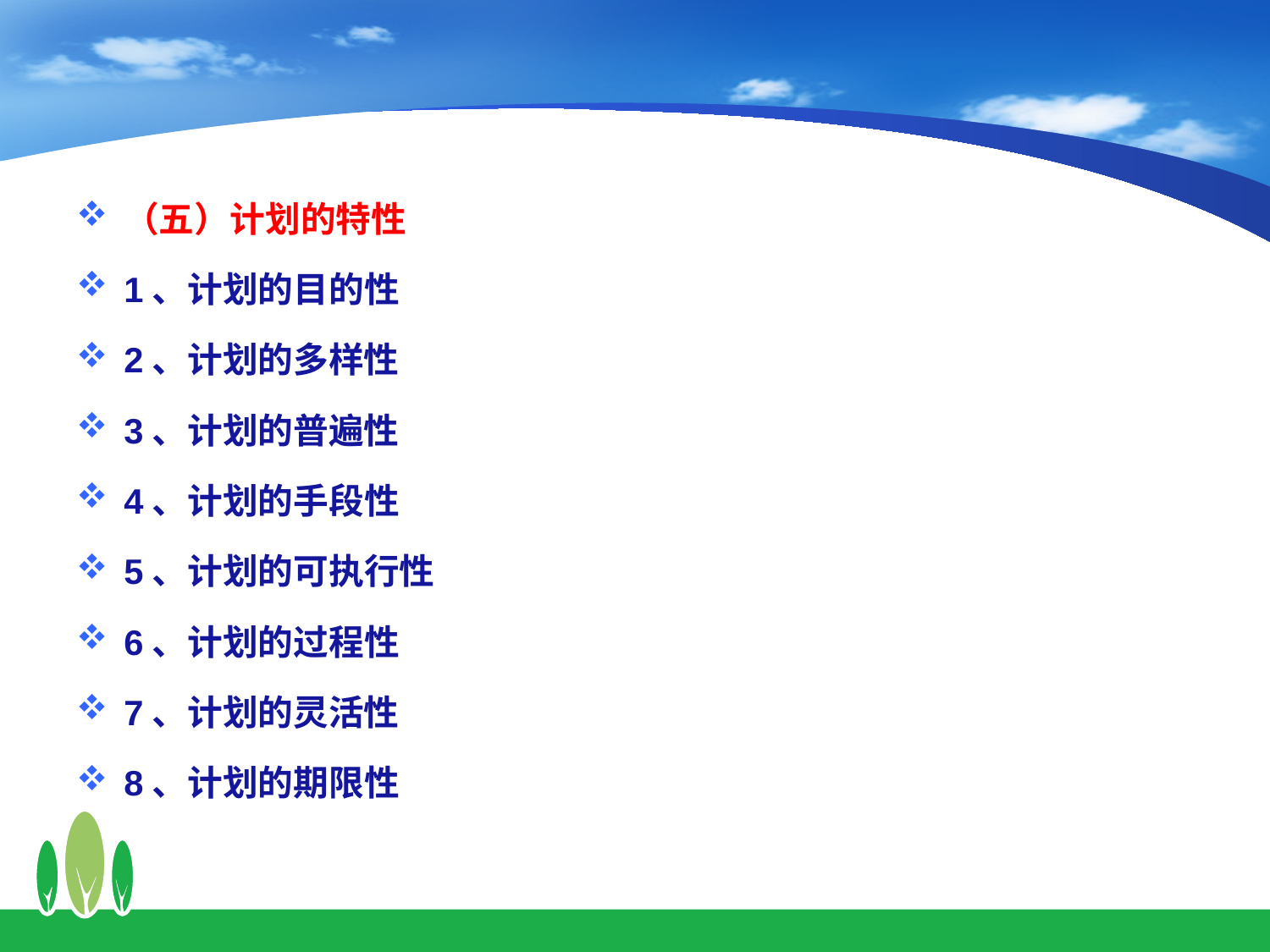

（五）计划的特性
1、计划的目的性
2、计划的多样性
3、计划的普遍性
4、计划的手段性
5、计划的可执行性
6、计划的过程性
7、计划的灵活性
8、计划的期限性

16